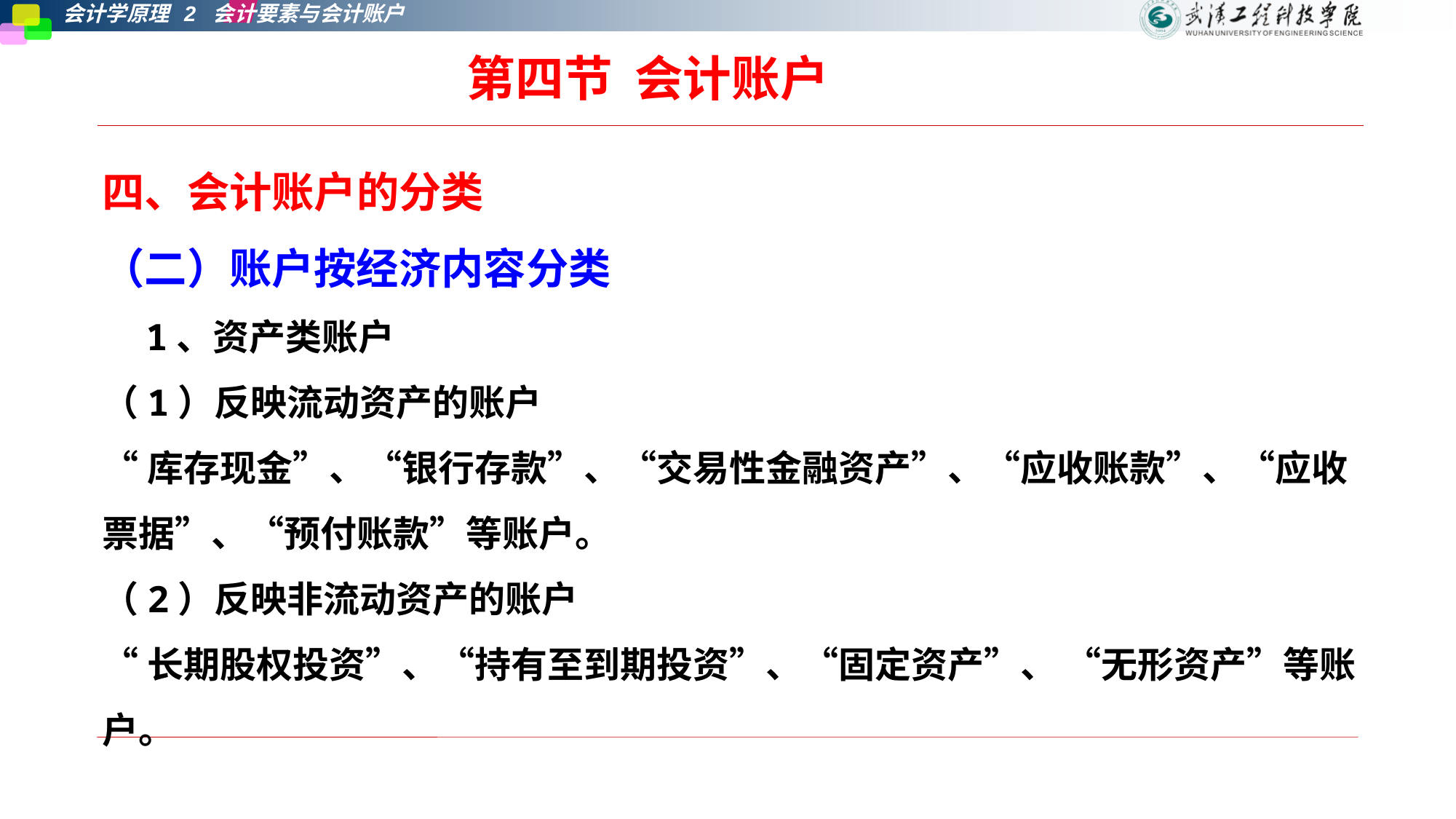

第四节  会计账户
四、会计账户的分类
（二）账户按经济内容分类
  1、资产类账户
（1）反映流动资产的账户
“库存现金”、“银行存款”、“交易性金融资产”、“应收账款”、“应收票据”、“预付账款”等账户。
（2）反映非流动资产的账户
“长期股权投资”、“持有至到期投资”、“固定资产”、 “无形资产”等账户。